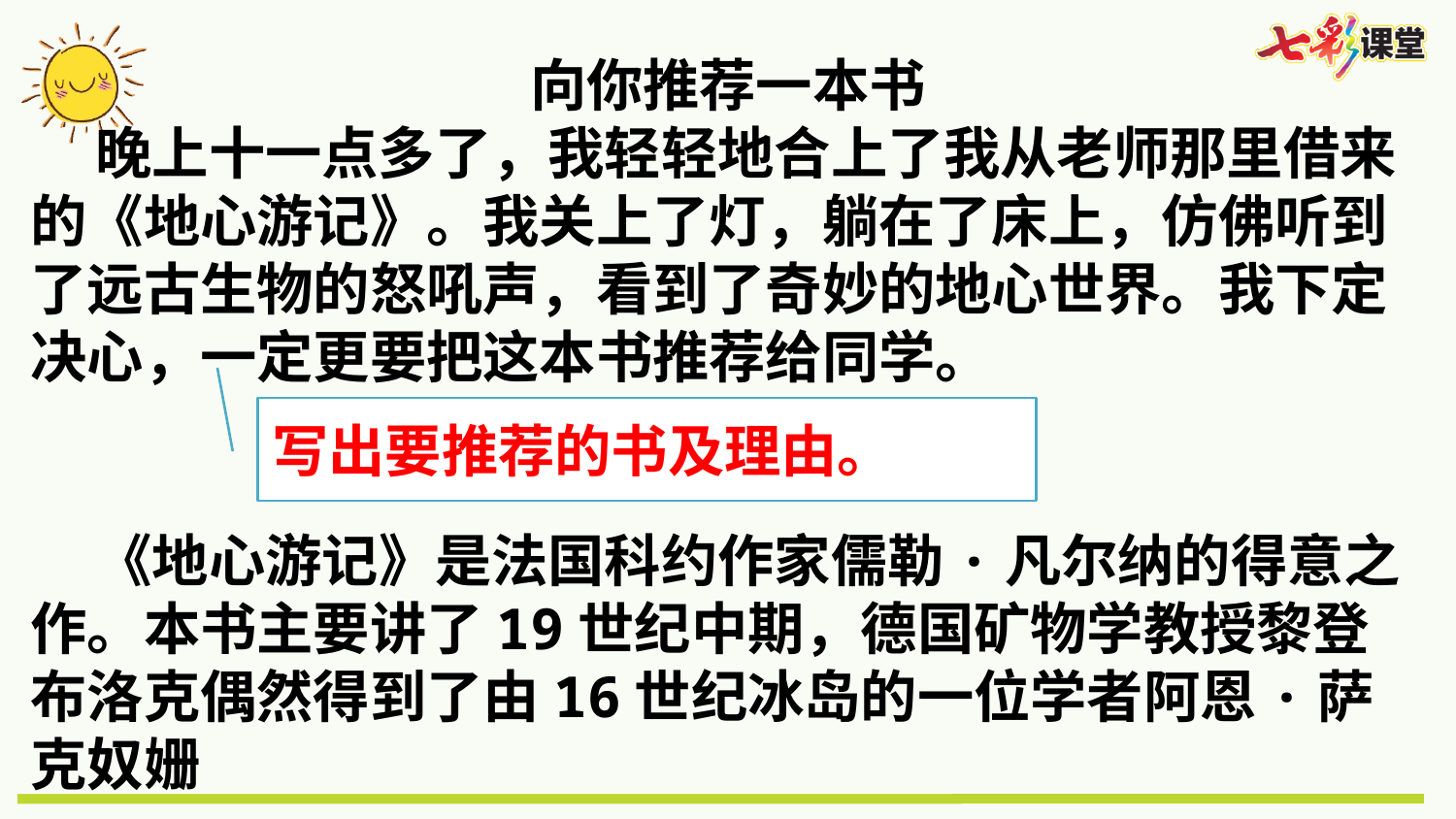

向你推荐一本书
    晚上十一点多了，我轻轻地合上了我从老师那里借来的《地心游记》。我关上了灯，躺在了床上，仿佛听到了远古生物的怒吼声，看到了奇妙的地心世界。我下定决心，一定更要把这本书推荐给同学。

    《地心游记》是法国科约作家儒勒·凡尔纳的得意之作。本书主要讲了19世纪中期，德国矿物学教授黎登布洛克偶然得到了由16世纪冰岛的一位学者阿恩·萨克奴姗
写出要推荐的书及理由。